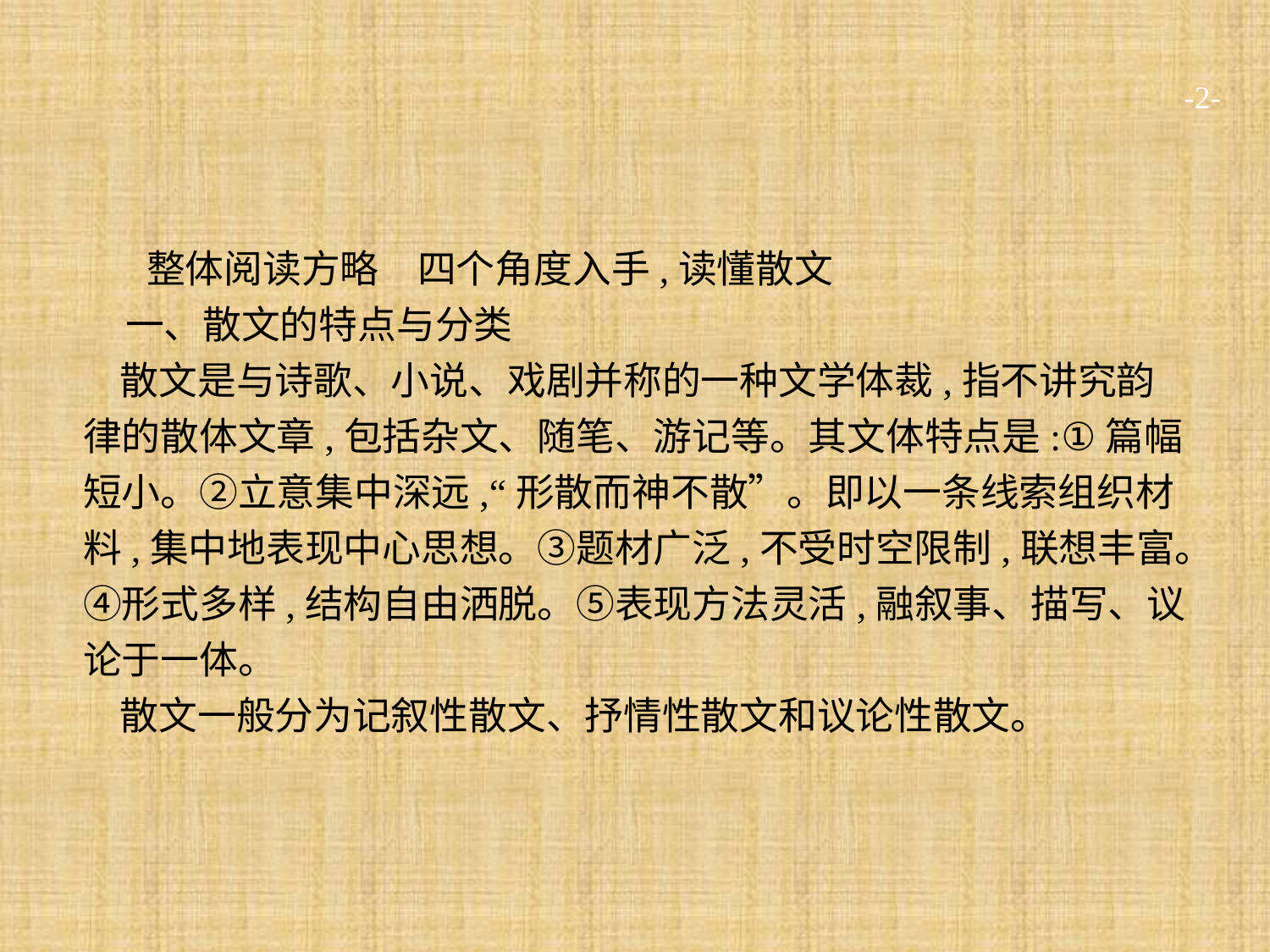

-2-
整体阅读方略　四个角度入手,读懂散文
一、散文的特点与分类
散文是与诗歌、小说、戏剧并称的一种文学体裁,指不讲究韵律的散体文章,包括杂文、随笔、游记等。其文体特点是:①篇幅短小。②立意集中深远,“形散而神不散”。即以一条线索组织材料,集中地表现中心思想。③题材广泛,不受时空限制,联想丰富。④形式多样,结构自由洒脱。⑤表现方法灵活,融叙事、描写、议论于一体。
散文一般分为记叙性散文、抒情性散文和议论性散文。